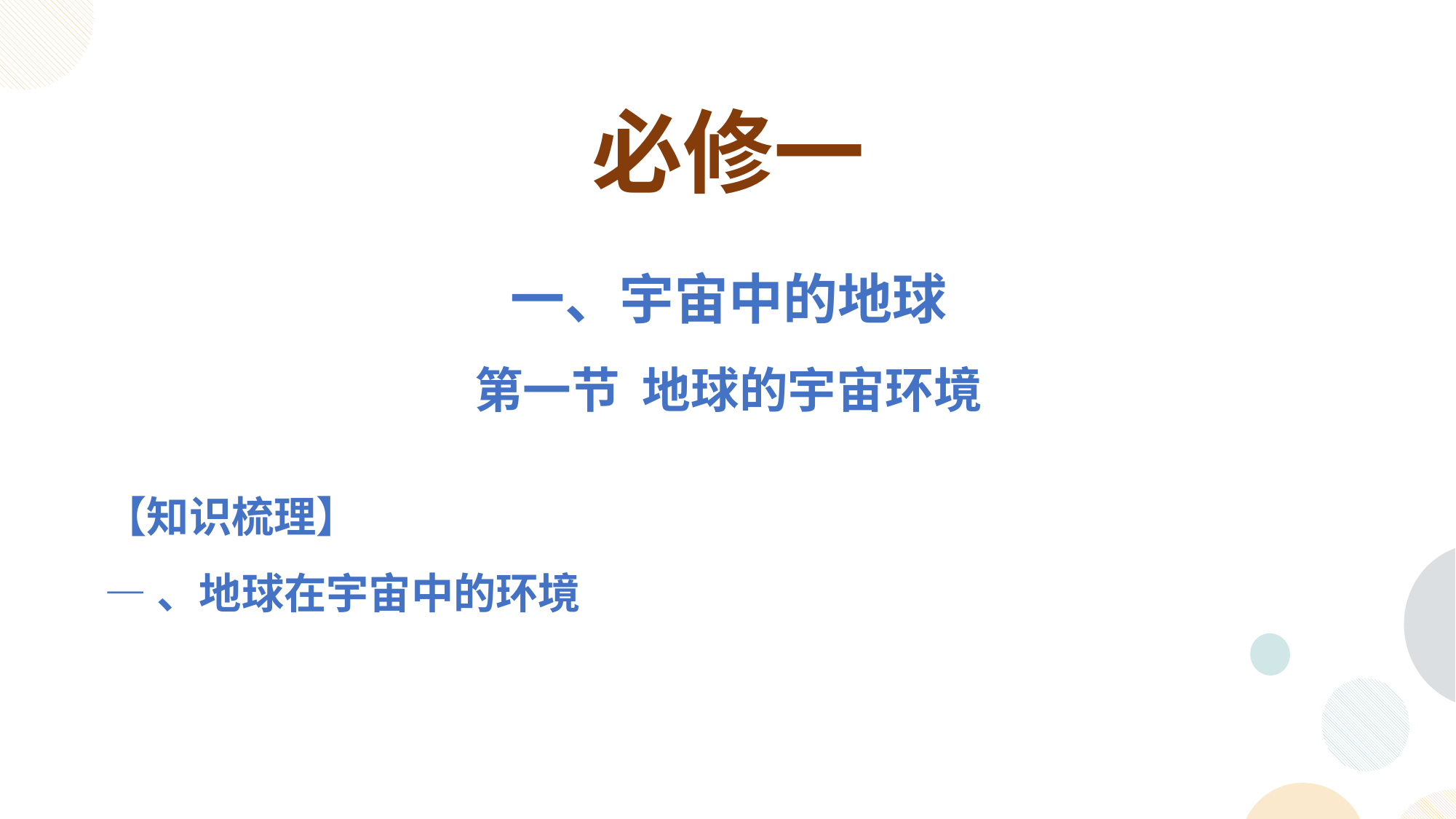

必修一
一、宇宙中的地球
第一节  地球的宇宙环境

【知识梳理】
—、地球在宇宙中的环境